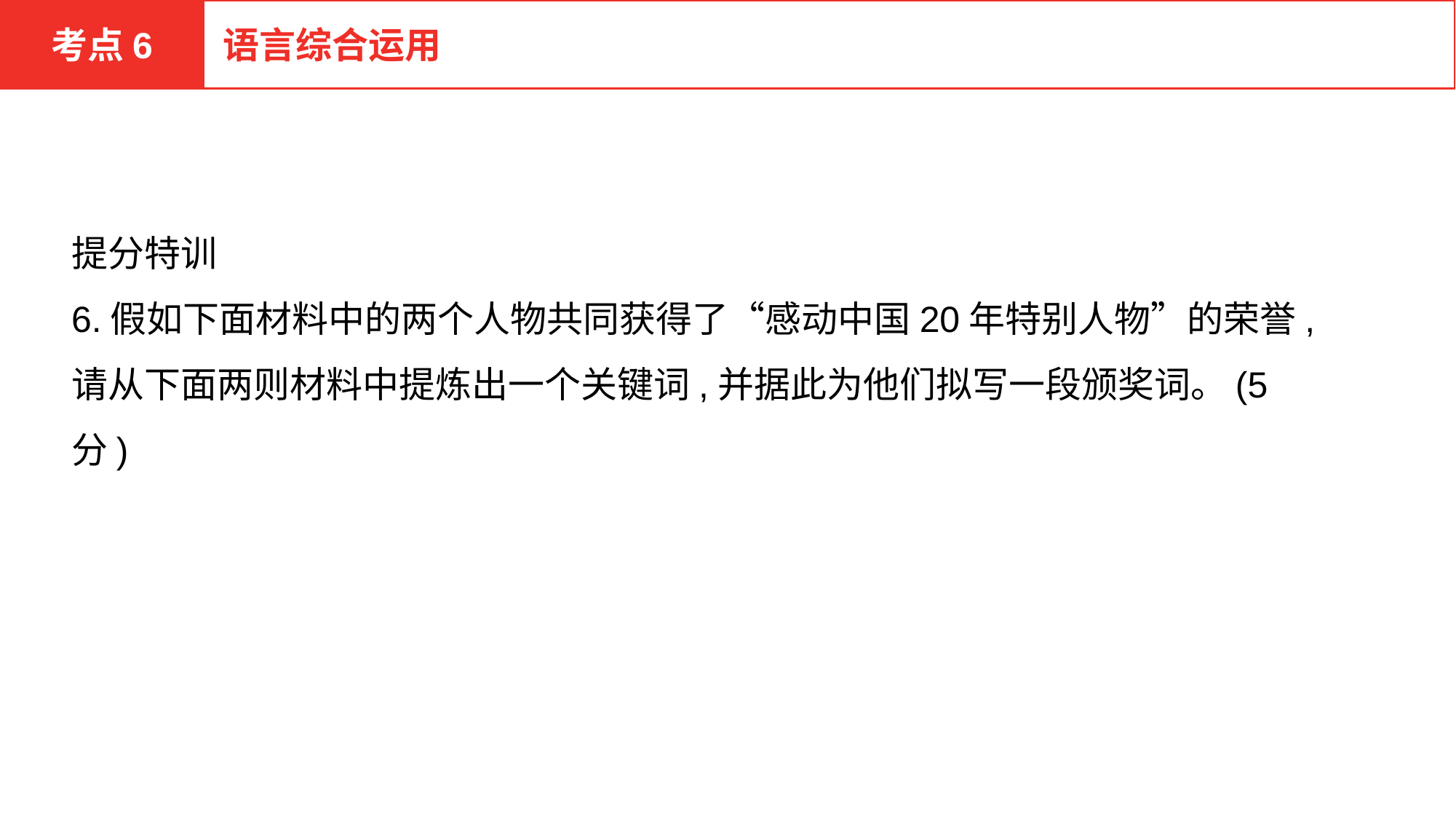

考点6
语言综合运用
提分特训
6.假如下面材料中的两个人物共同获得了“感动中国20年特别人物”的荣誉,请从下面两则材料中提炼出一个关键词,并据此为他们拟写一段颁奖词。(5分)